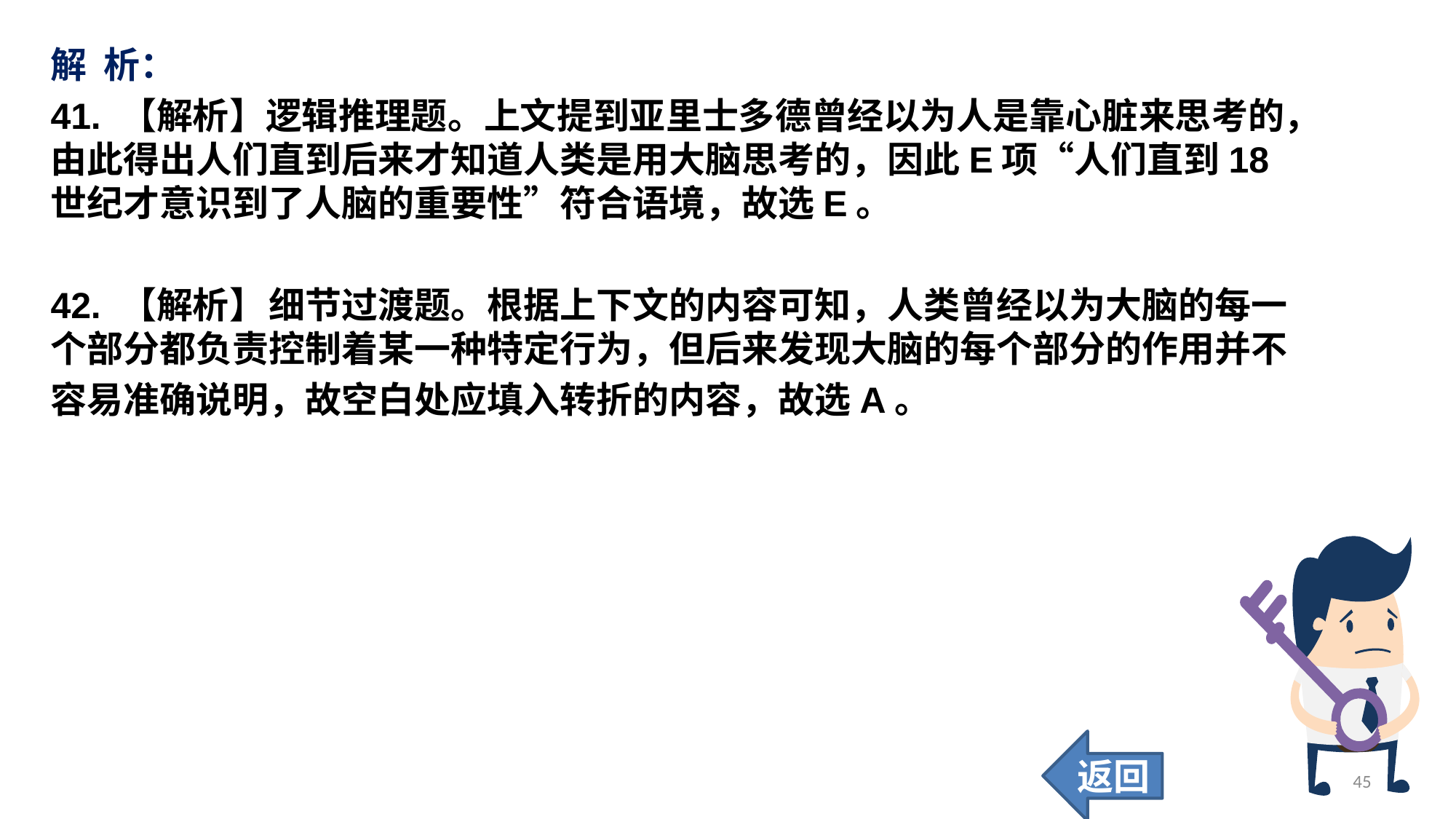

解  析：
41. 【解析】逻辑推理题。上文提到亚里士多德曾经以为人是靠心脏来思考的，由此得出人们直到后来才知道人类是用大脑思考的，因此E项“人们直到18世纪才意识到了人脑的重要性”符合语境，故选E。

42. 【解析】	细节过渡题。根据上下文的内容可知，人类曾经以为大脑的每一个部分都负责控制着某一种特定行为，但后来发现大脑的每个部分的作用并不
容易准确说明，故空白处应填入转折的内容，故选A。

返回
45